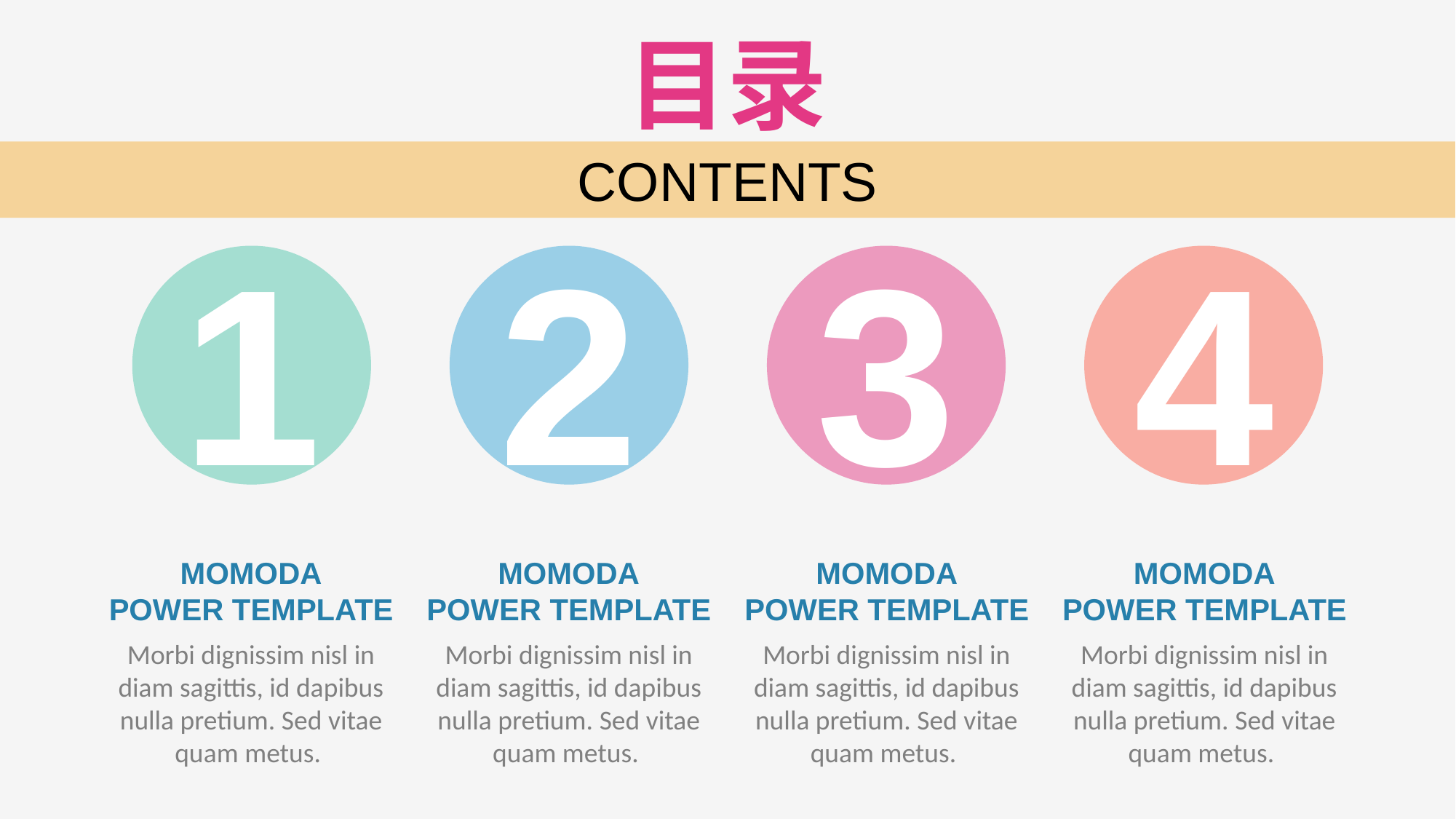

目录
CONTENTS
1
2
3
4
MOMODA
POWER TEMPLATE
Morbi dignissim nisl in diam sagittis, id dapibus nulla pretium. Sed vitae quam metus.
MOMODA
POWER TEMPLATE
Morbi dignissim nisl in diam sagittis, id dapibus nulla pretium. Sed vitae quam metus.
MOMODA
POWER TEMPLATE
Morbi dignissim nisl in diam sagittis, id dapibus nulla pretium. Sed vitae quam metus.
MOMODA
POWER TEMPLATE
Morbi dignissim nisl in diam sagittis, id dapibus nulla pretium. Sed vitae quam metus.